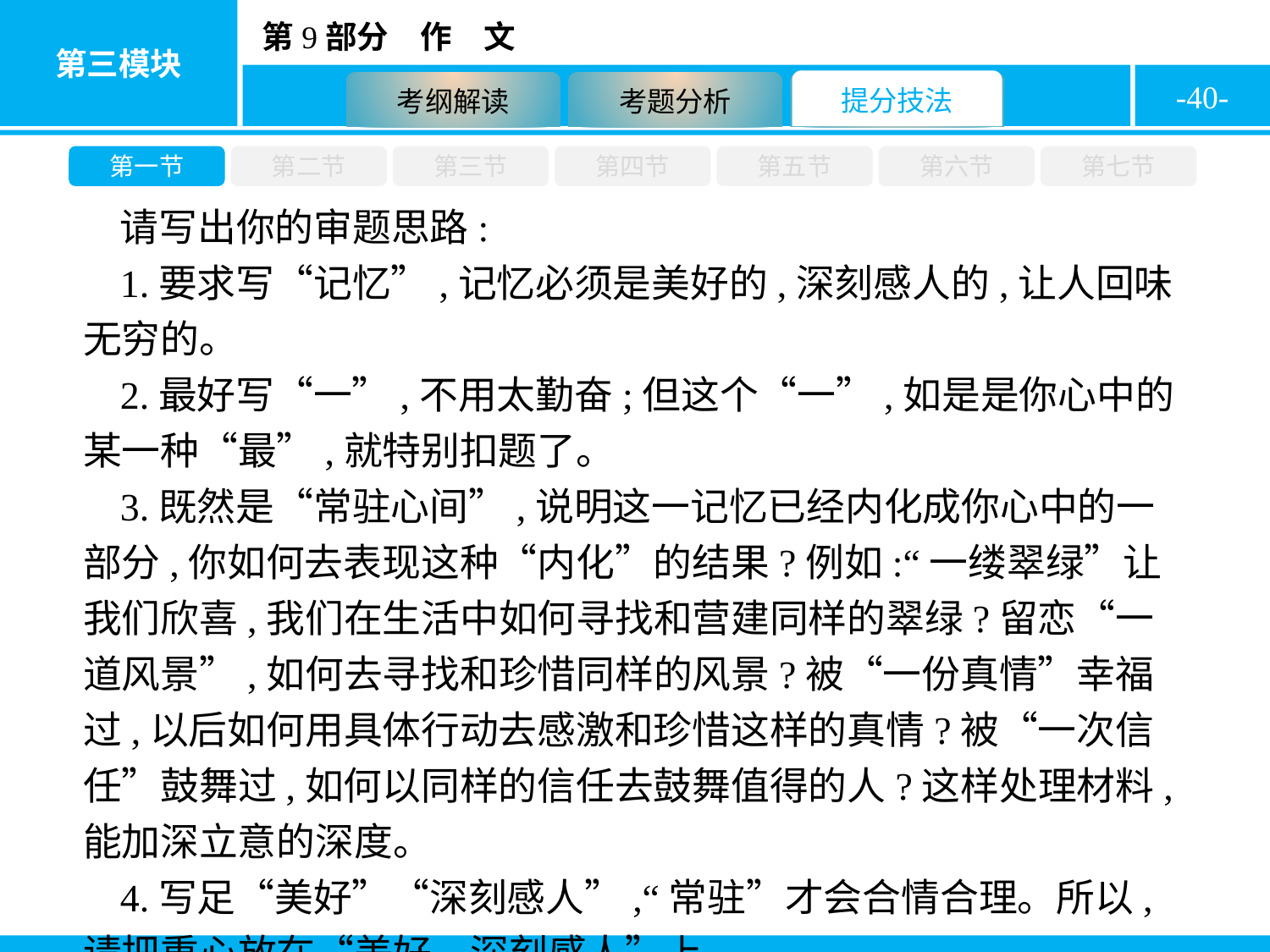

-40-
第一节
第二节
第三节
第四节
第五节
第六节
第七节
请写出你的审题思路:
1.要求写“记忆”,记忆必须是美好的,深刻感人的,让人回味无穷的。
2.最好写“一”,不用太勤奋;但这个“一”,如是是你心中的某一种“最”,就特别扣题了。
3.既然是“常驻心间”,说明这一记忆已经内化成你心中的一部分,你如何去表现这种“内化”的结果?例如:“一缕翠绿”让我们欣喜,我们在生活中如何寻找和营建同样的翠绿?留恋“一道风景”,如何去寻找和珍惜同样的风景?被“一份真情”幸福过,以后如何用具体行动去感激和珍惜这样的真情?被“一次信任”鼓舞过,如何以同样的信任去鼓舞值得的人?这样处理材料,能加深立意的深度。
4.写足“美好”“深刻感人”,“常驻”才会合情合理。所以,请把重心放在“美好、深刻感人”上。